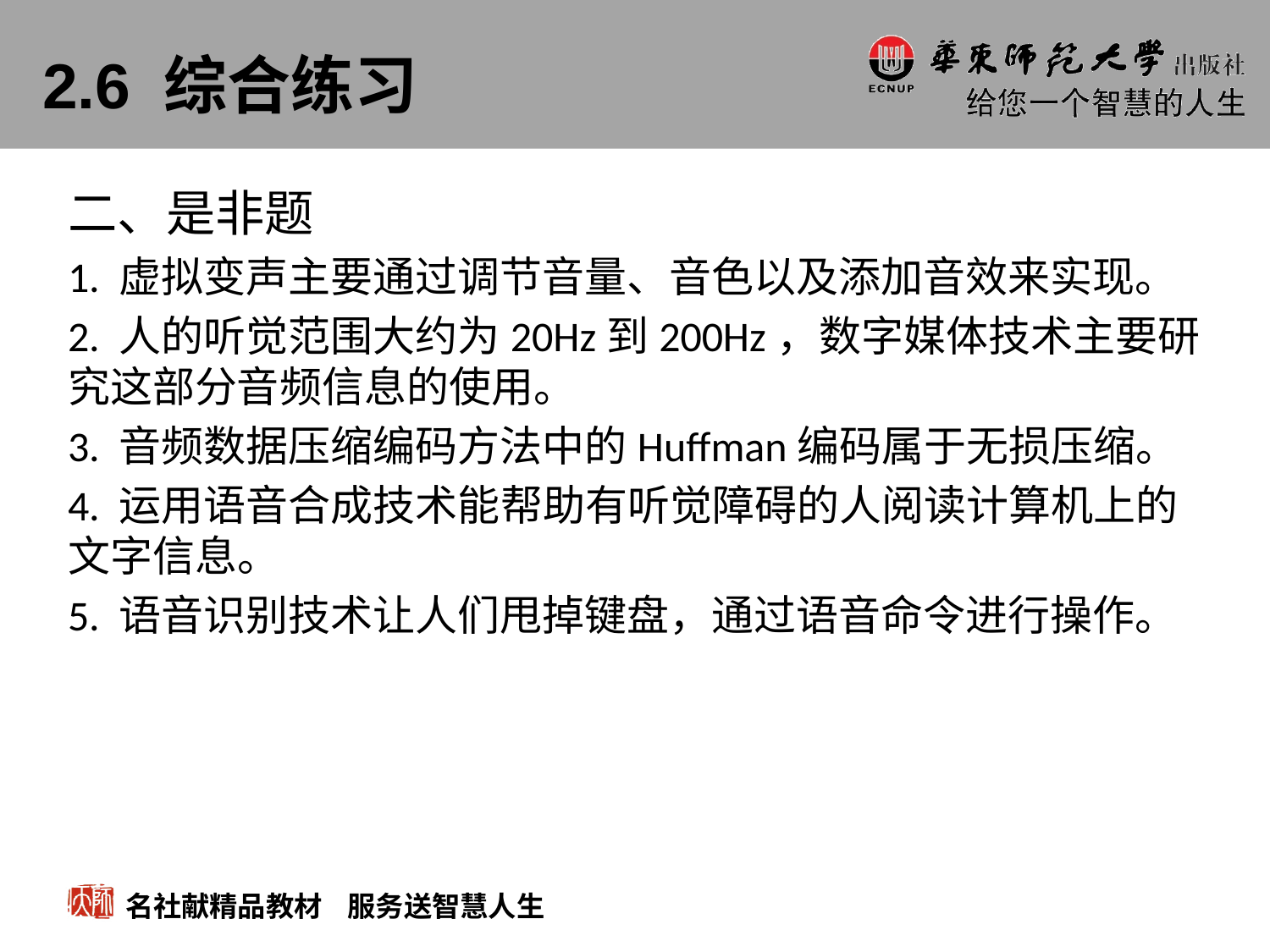

# 2.6 综合练习
二、是非题
1. 虚拟变声主要通过调节音量、音色以及添加音效来实现。
2. 人的听觉范围大约为20Hz到200Hz，数字媒体技术主要研究这部分音频信息的使用。
3. 音频数据压缩编码方法中的Huffman编码属于无损压缩。
4. 运用语音合成技术能帮助有听觉障碍的人阅读计算机上的文字信息。
5. 语音识别技术让人们甩掉键盘，通过语音命令进行操作。